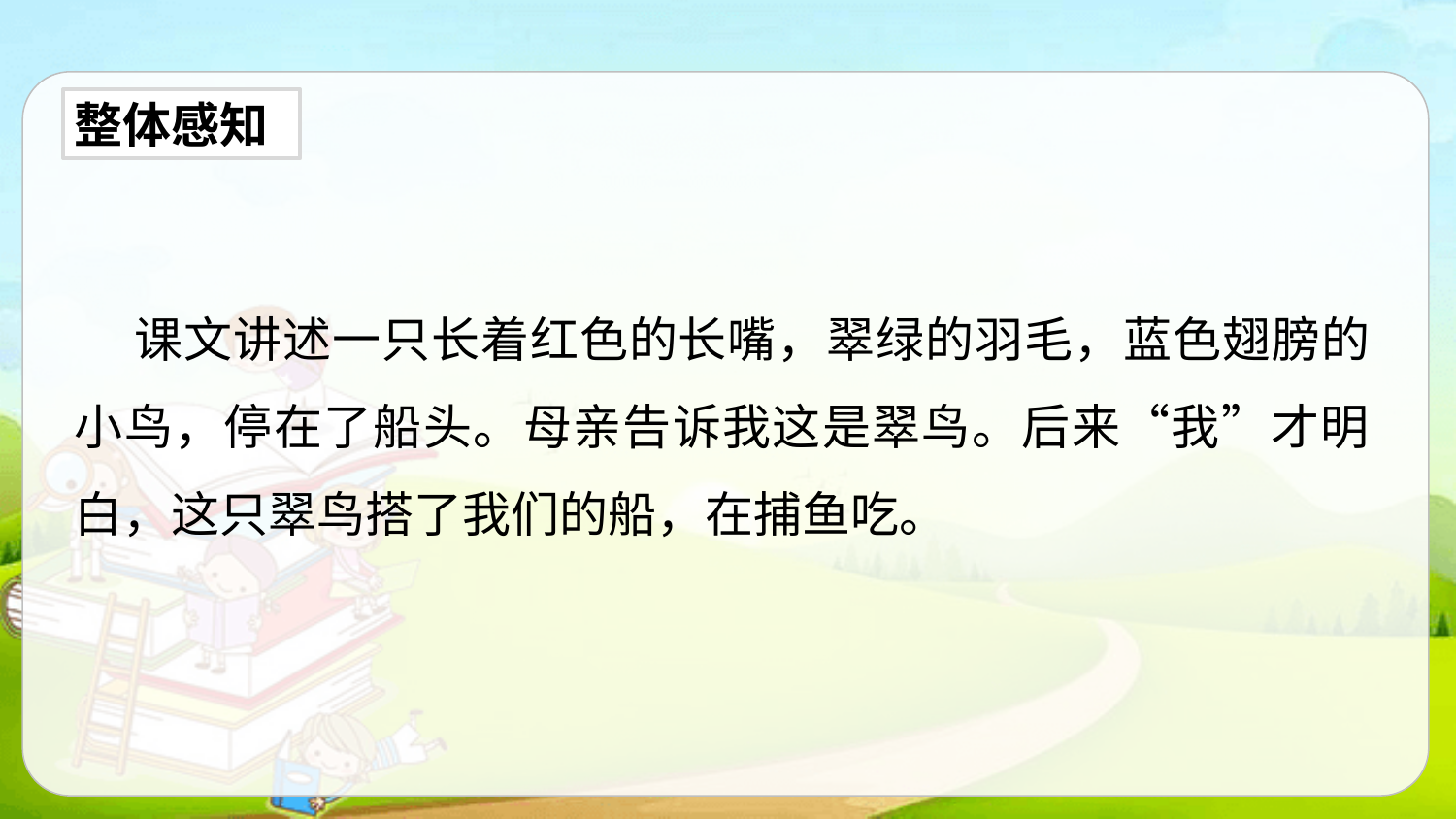

整体感知
    课文讲述一只长着红色的长嘴，翠绿的羽毛，蓝色翅膀的小鸟，停在了船头。母亲告诉我这是翠鸟。后来“我”才明白，这只翠鸟搭了我们的船，在捕鱼吃。